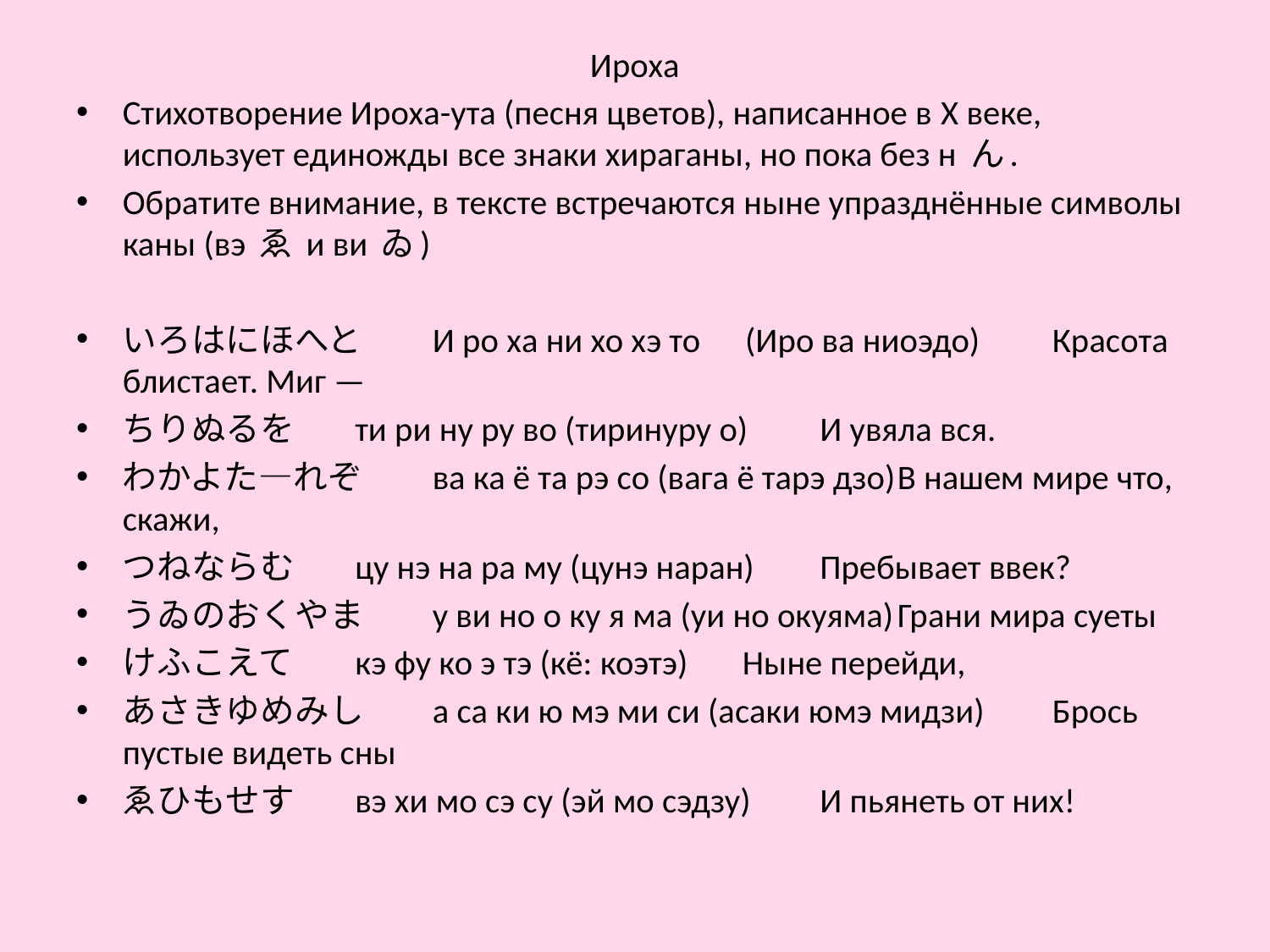

Ироха
Стихотворение Ироха-ута (песня цветов), написанное в X веке, использует единожды все знаки хираганы, но пока без н ん.
Обратите внимание, в тексте встречаются ныне упразднённые символы каны (вэ ゑ и ви ゐ)

いろはにほへと	И ро ха ни хо хэ то　(Иро ва ниоэдо)		Красота блистает. Миг —
ちりぬるを	ти ри ну ру во (тиринуру о)		И увяла вся.
わかよた—れぞ	ва ка ё та рэ со (вага ё тарэ дзо)		В нашем мире что, скажи,
つねならむ	цу нэ на ра му (цунэ наран)		Пребывает ввек?
うゐのおくやま	у ви но о ку я ма (уи но окуяма)		Грани мира суеты
けふこえて	кэ фу ко э тэ (кё: коэтэ)		Ныне перейди,
あさきゆめみし	а са ки ю мэ ми си (асаки юмэ мидзи)		Брось пустые видеть сны
ゑひもせす	вэ хи мо сэ су (эй мо сэдзу)		И пьянеть от них!